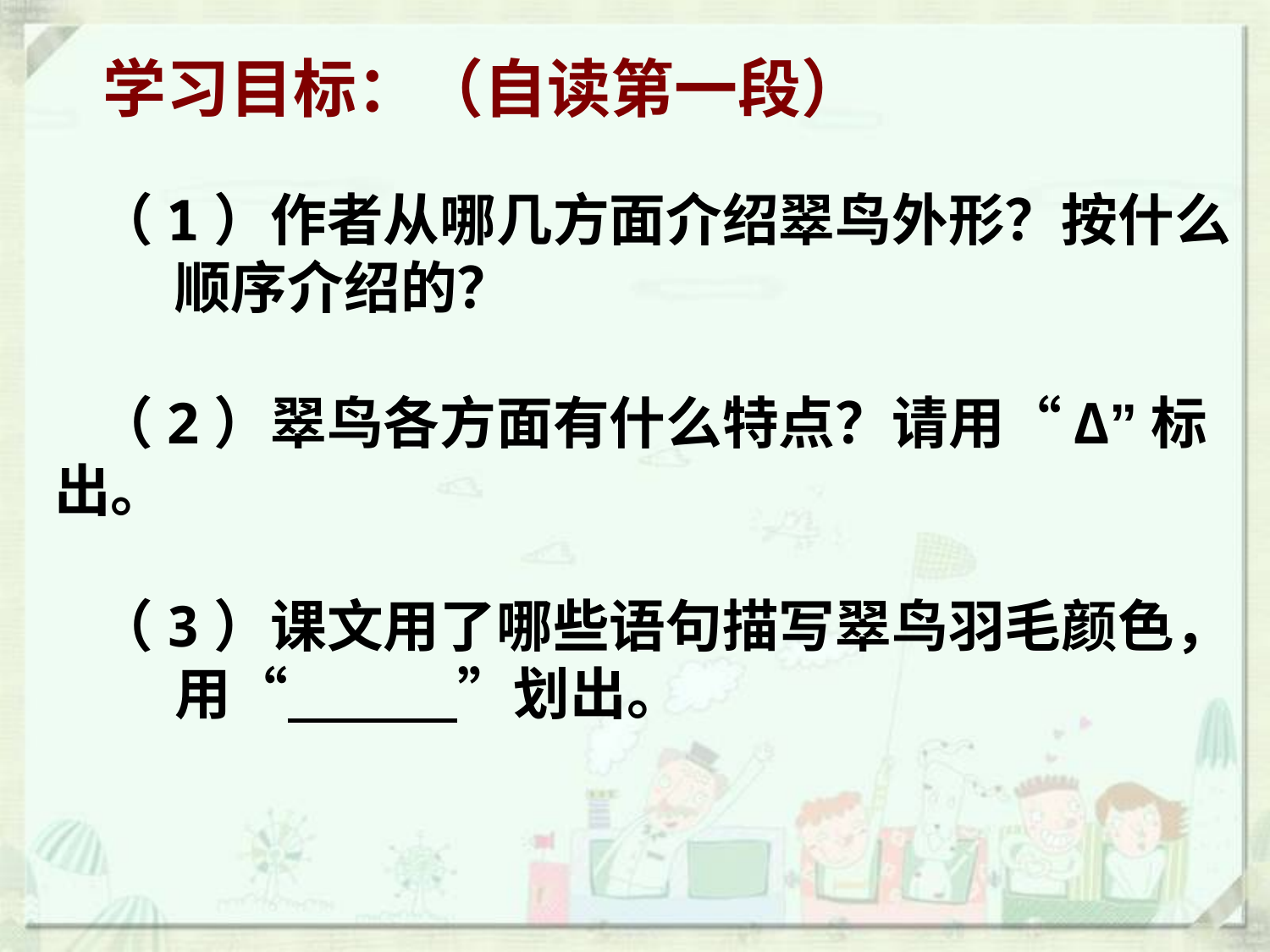

学习目标：（自读第一段）
（1）作者从哪几方面介绍翠鸟外形？按什么
     顺序介绍的？

（2）翠鸟各方面有什么特点？请用“Δ”标出。

（3）课文用了哪些语句描写翠鸟羽毛颜色，
     用“　　　”划出。